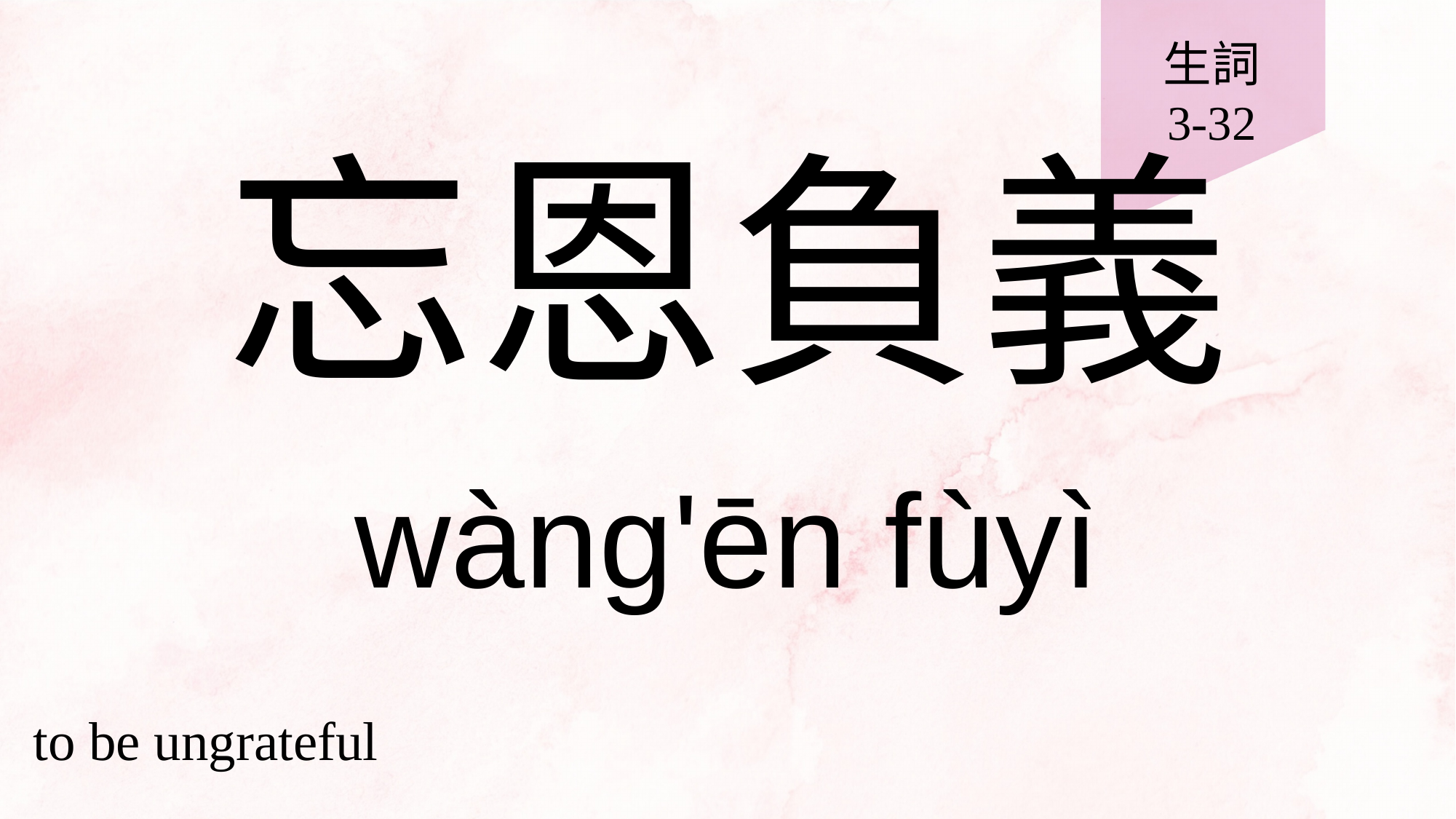

生詞
3-32
# 忘恩負義
wàng'ēn fùyì
to be ungrateful